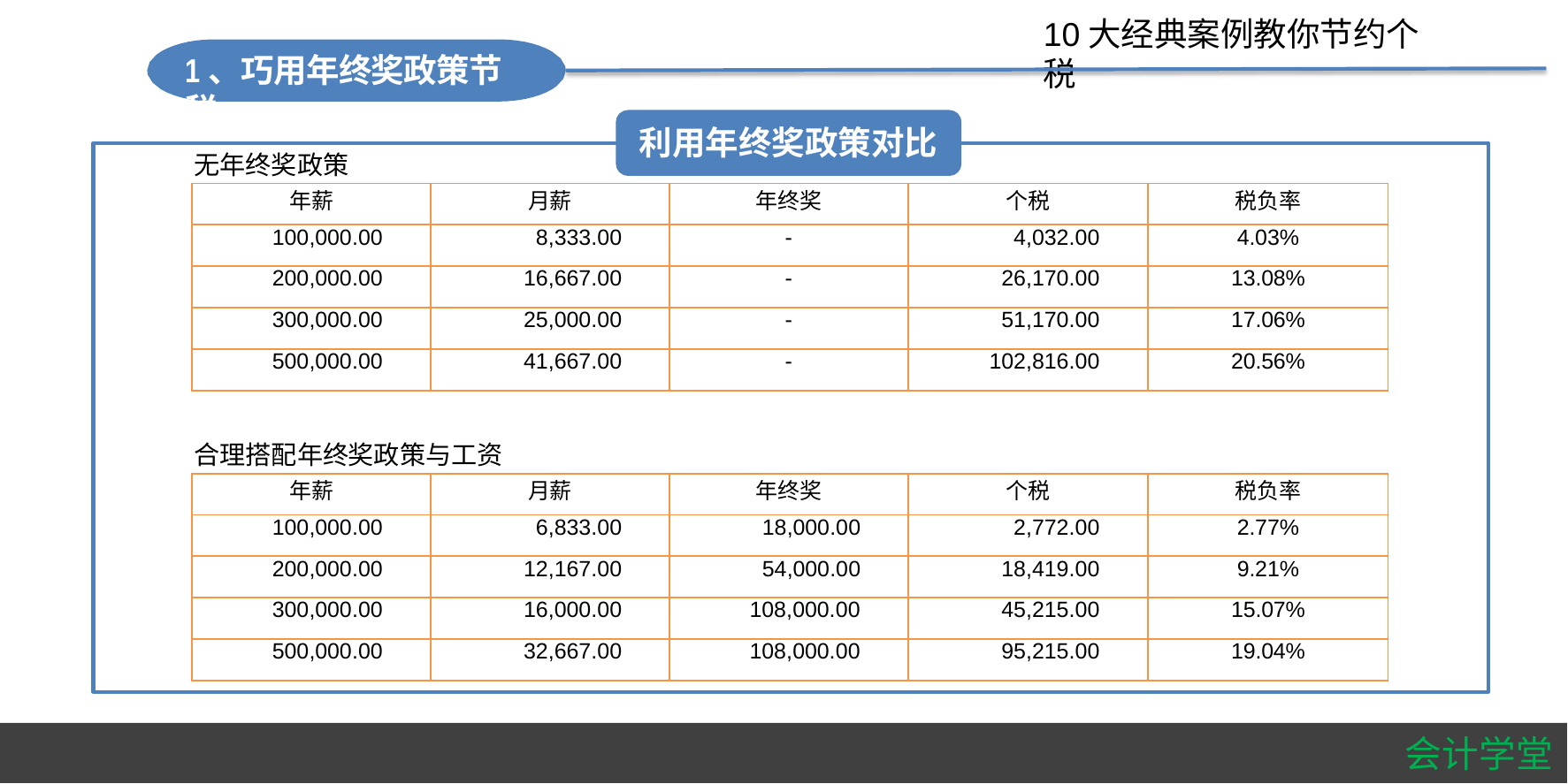

#
10大经典案例教你节约个税

1、巧用年终奖政策节税

利用年终奖政策对比

无年终奖政策
| 年薪 | 月薪 | 年终奖 | 个税 | 税负率 |
| --- | --- | --- | --- | --- |
| 100,000.00 | 8,333.00 | - | 4,032.00 | 4.03% |
| 200,000.00 | 16,667.00 | - | 26,170.00 | 13.08% |
| 300,000.00 | 25,000.00 | - | 51,170.00 | 17.06% |
| 500,000.00 | 41,667.00 | - | 102,816.00 | 20.56% |
合理搭配年终奖政策与工资
| 年薪 | 月薪 | 年终奖 | 个税 | 税负率 |
| --- | --- | --- | --- | --- |
| 100,000.00 | 6,833.00 | 18,000.00 | 2,772.00 | 2.77% |
| 200,000.00 | 12,167.00 | 54,000.00 | 18,419.00 | 9.21% |
| 300,000.00 | 16,000.00 | 108,000.00 | 45,215.00 | 15.07% |
| 500,000.00 | 32,667.00 | 108,000.00 | 95,215.00 | 19.04% |

会计学堂